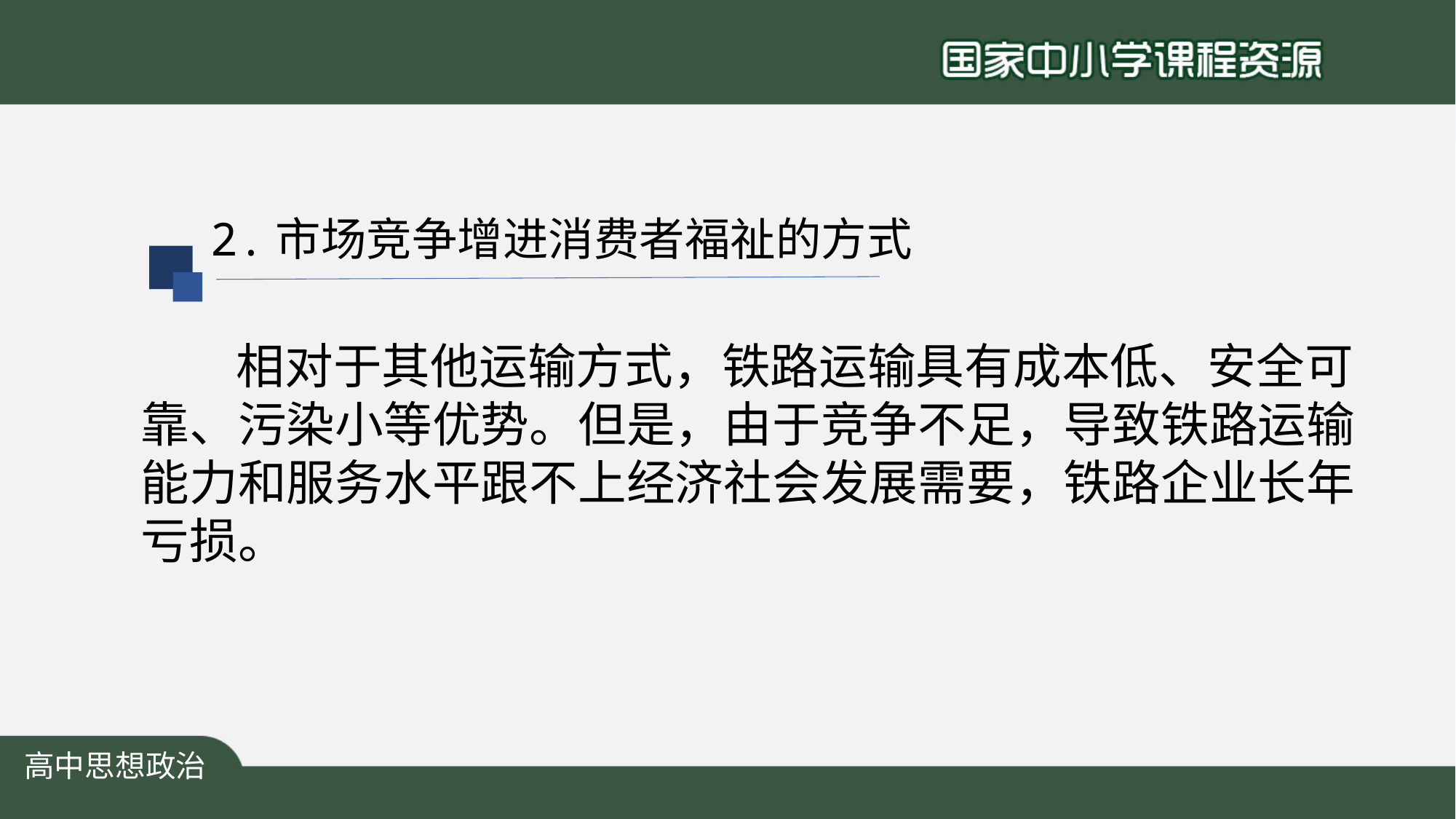

2.市场竞争增进消费者福祉的方式

         相对于其他运输方式，铁路运输具有成本低、安全可靠、污染小等优势。但是，由于竞争不足，导致铁路运输能力和服务水平跟不上经济社会发展需要，铁路企业长年亏损。